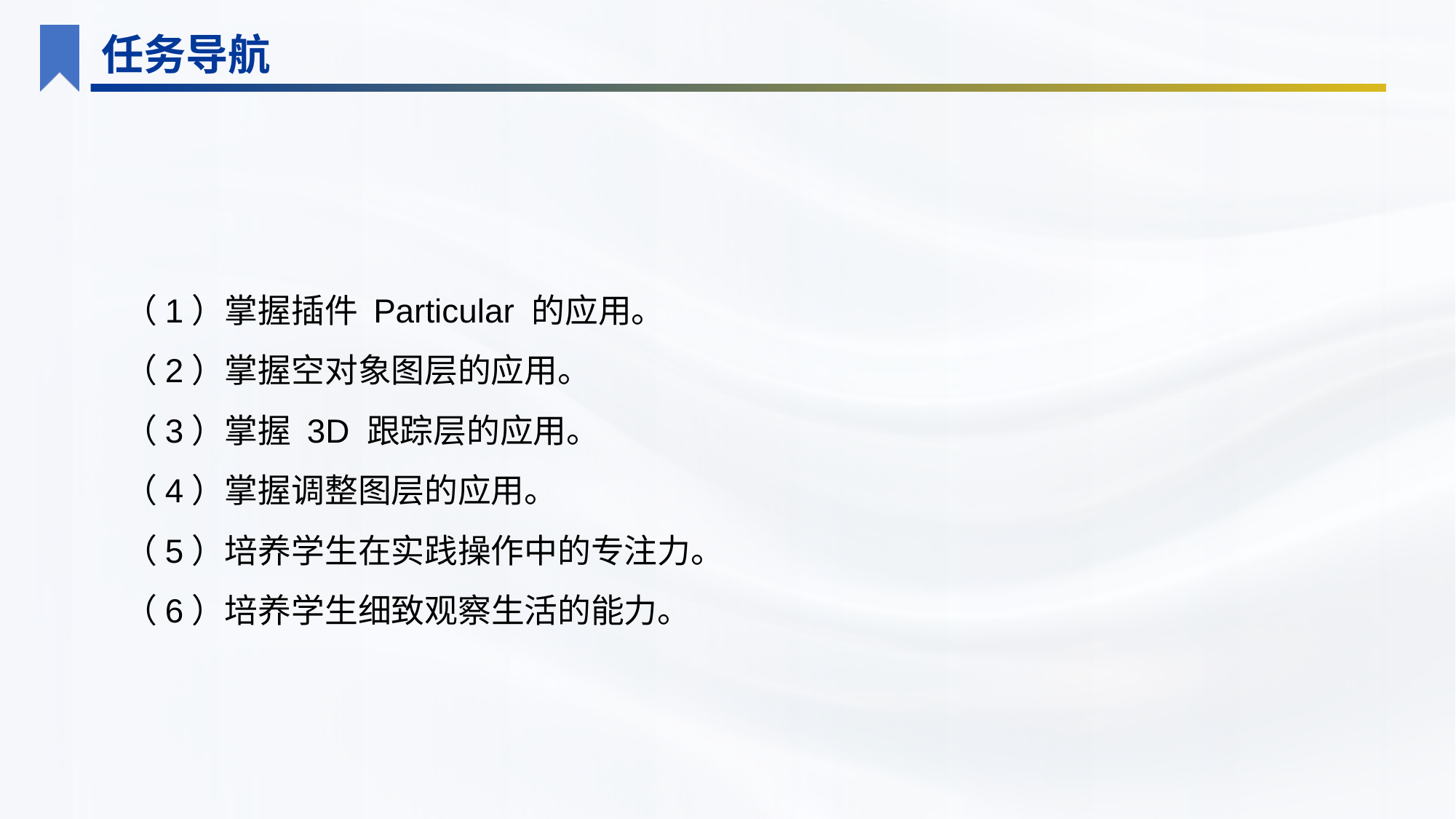

任务导航
（1）掌握插件 Particular 的应用。
（2）掌握空对象图层的应用。
（3）掌握 3D 跟踪层的应用。
（4）掌握调整图层的应用。
（5）培养学生在实践操作中的专注力。
（6）培养学生细致观察生活的能力。